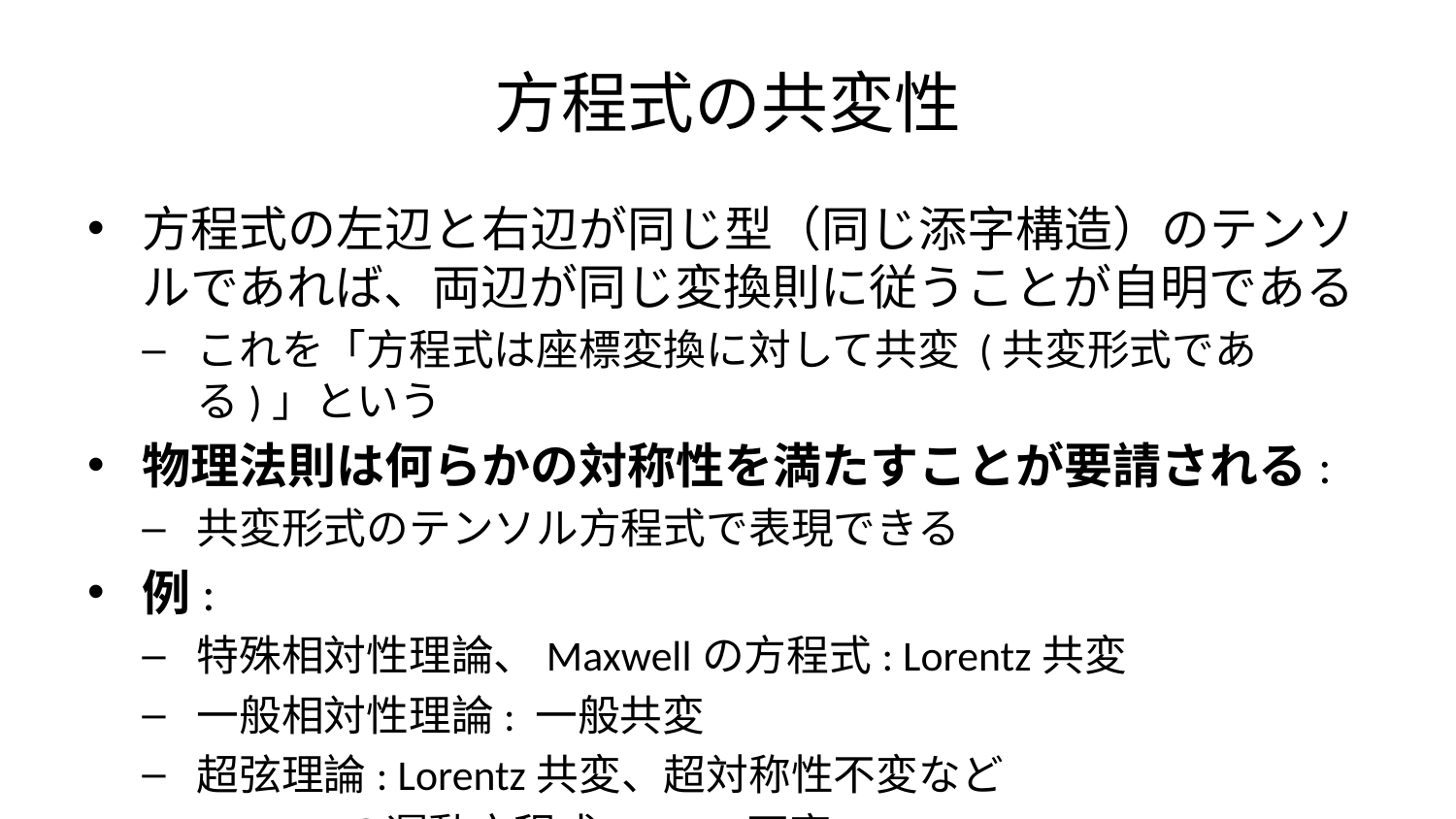

# 方程式の共変性
方程式の左辺と右辺が同じ型（同じ添字構造）のテンソルであれば、両辺が同じ変換則に従うことが自明である
これを「方程式は座標変換に対して共変 (共変形式である)」という
物理法則は何らかの対称性を満たすことが要請される:
共変形式のテンソル方程式で表現できる
例:
特殊相対性理論、Maxwellの方程式: Lorentz共変
一般相対性理論: 一般共変
超弦理論: Lorentz共変、超対称性不変など
Newtonの運動方程式: Galilei不変